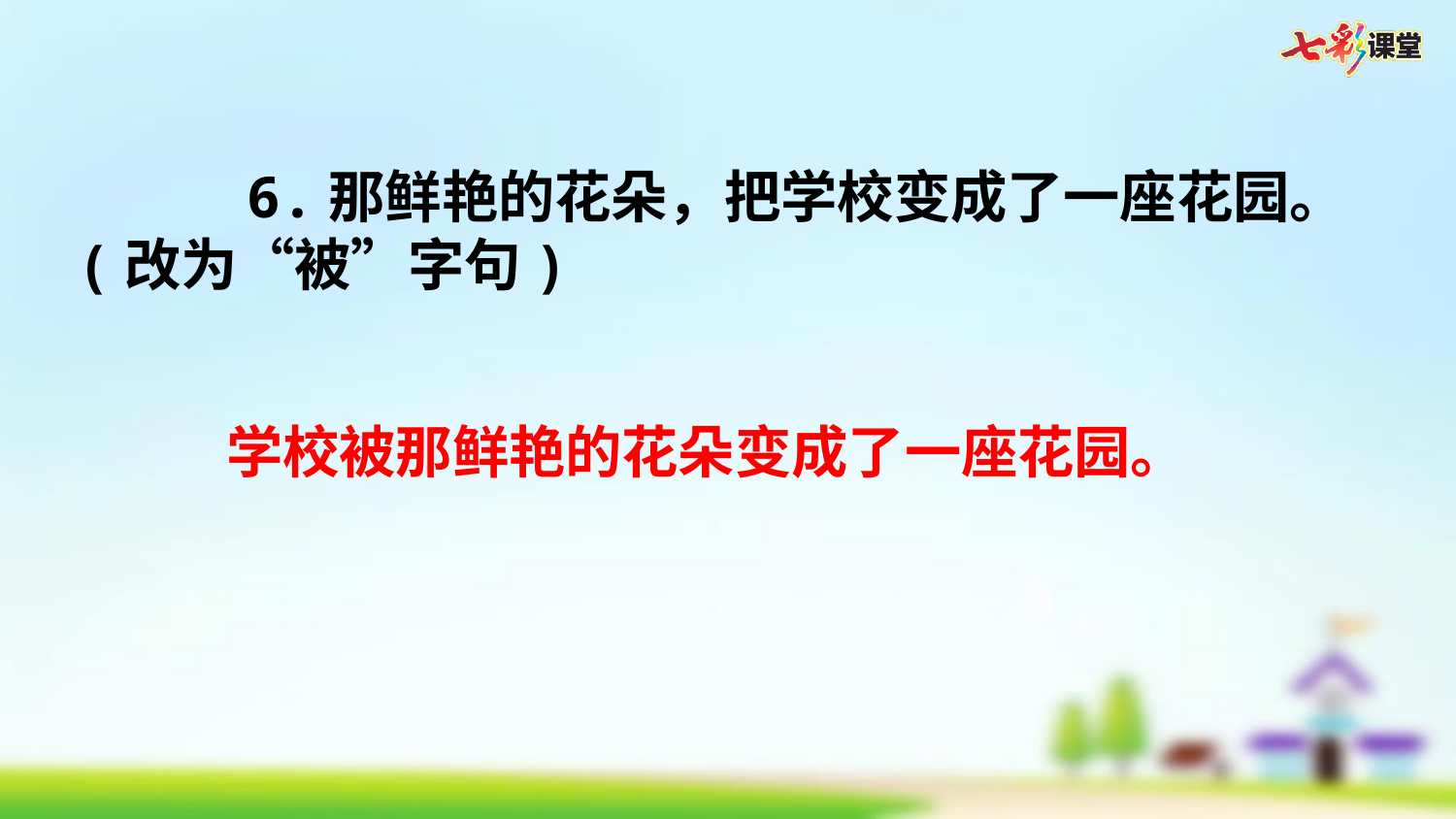

6.那鲜艳的花朵，把学校变成了一座花园。 (改为“被”字句)
学校被那鲜艳的花朵变成了一座花园。